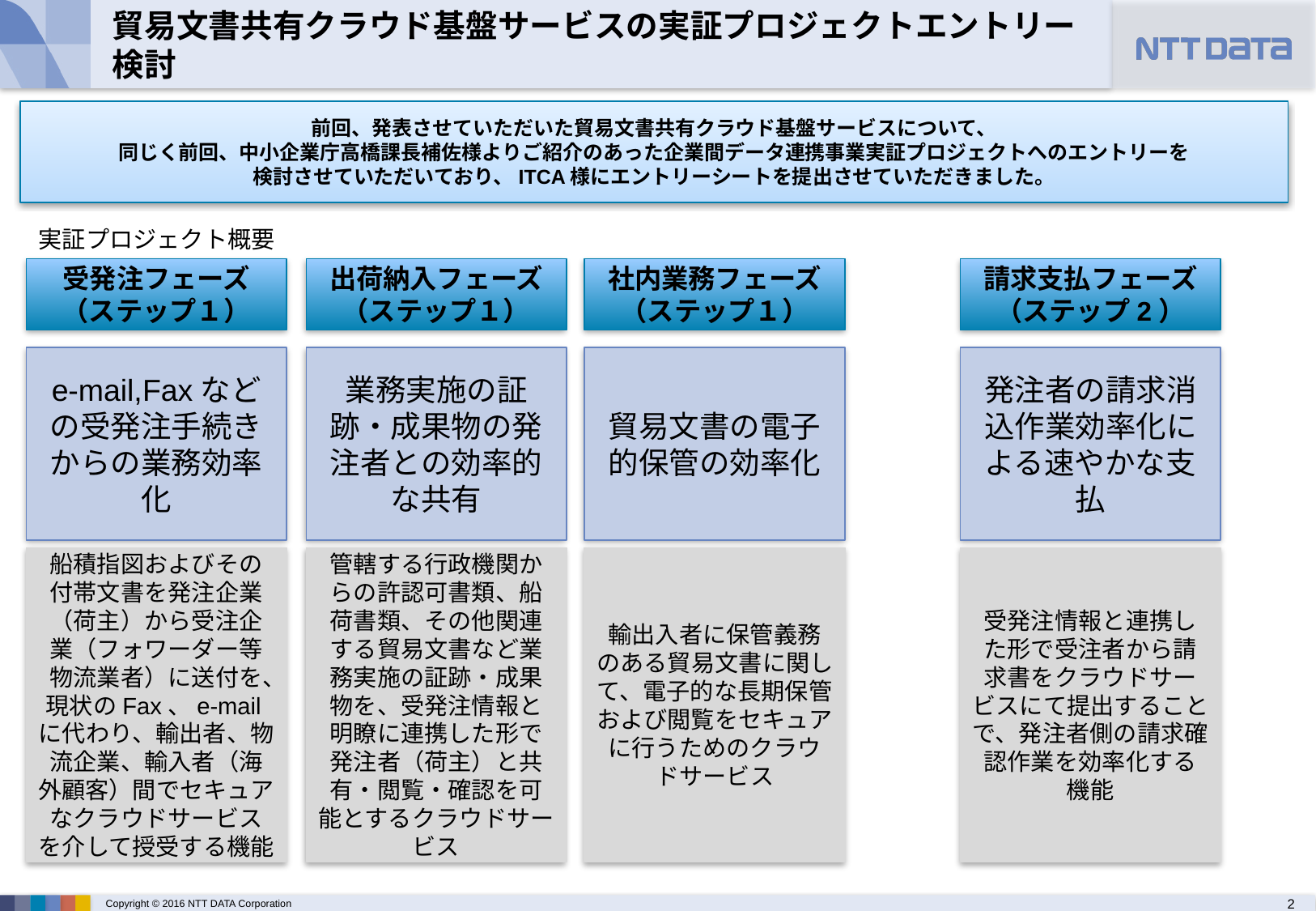

# 貿易文書共有クラウド基盤サービスの実証プロジェクトエントリー検討
前回、発表させていただいた貿易文書共有クラウド基盤サービスについて、
同じく前回、中小企業庁高橋課長補佐様よりご紹介のあった企業間データ連携事業実証プロジェクトへのエントリーを
検討させていただいており、ITCA様にエントリーシートを提出させていただきました。
実証プロジェクト概要
請求支払フェーズ
（ステップ2）
受発注フェーズ
（ステップ１）
出荷納入フェーズ
（ステップ１）
社内業務フェーズ
（ステップ１）
発注者の請求消込作業効率化による速やかな支払
業務実施の証跡・成果物の発注者との効率的な共有
貿易文書の電子的保管の効率化
e-mail,Faxなどの受発注手続きからの業務効率化
受発注情報と連携した形で受注者から請求書をクラウドサービスにて提出することで、発注者側の請求確認作業を効率化する機能
船積指図およびその付帯文書を発注企業（荷主）から受注企業（フォワーダー等物流業者）に送付を、現状のFax、e-mailに代わり、輸出者、物流企業、輸入者（海外顧客）間でセキュアなクラウドサービスを介して授受する機能
管轄する行政機関からの許認可書類、船荷書類、その他関連する貿易文書など業務実施の証跡・成果物を、受発注情報と明瞭に連携した形で発注者（荷主）と共有・閲覧・確認を可能とするクラウドサービス
輸出入者に保管義務のある貿易文書に関して、電子的な長期保管および閲覧をセキュアに行うためのクラウドサービス